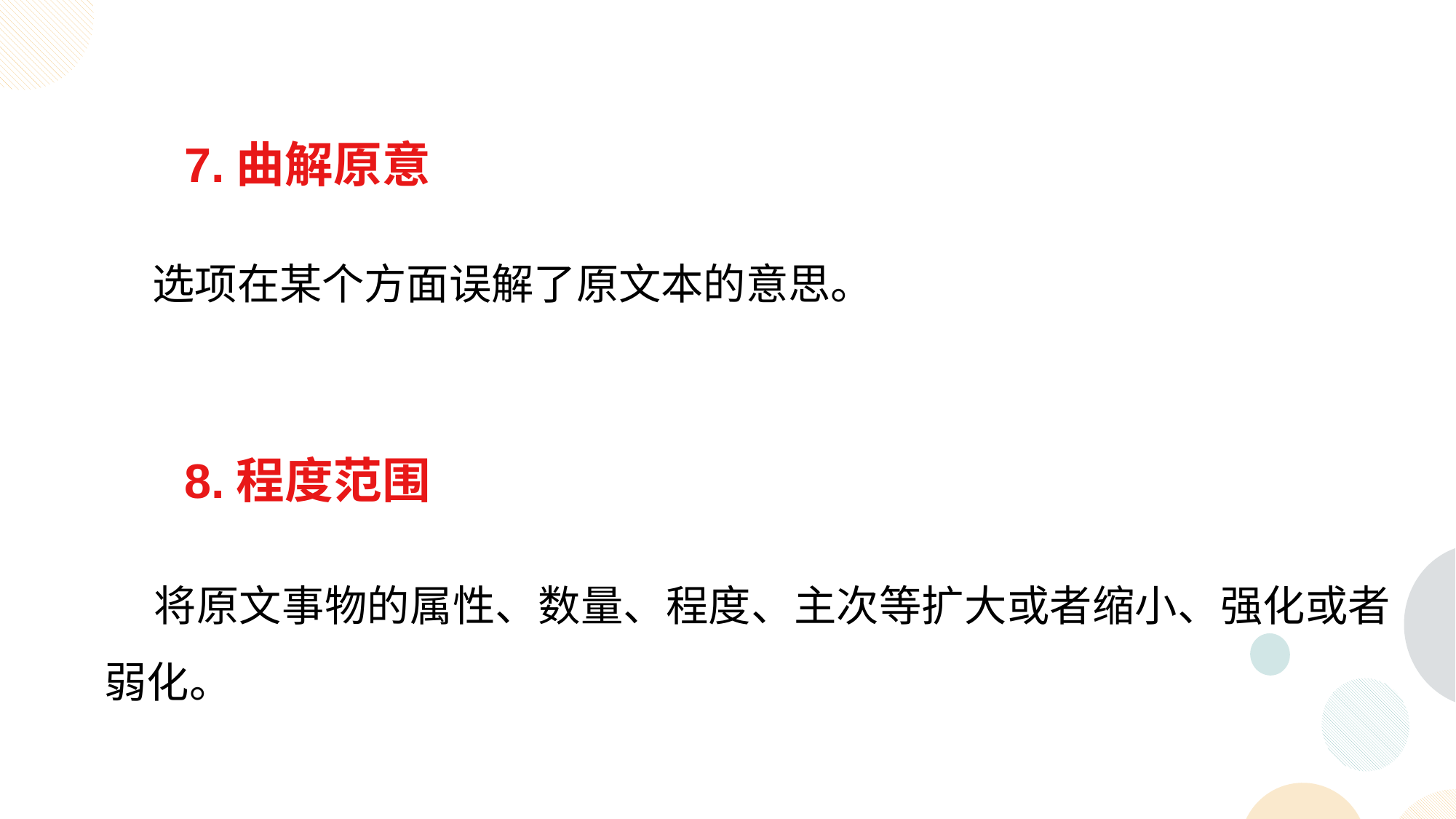

7.曲解原意
    选项在某个方面误解了原文本的意思。
8.程度范围
    将原文事物的属性、数量、程度、主次等扩大或者缩小、强化或者弱化。